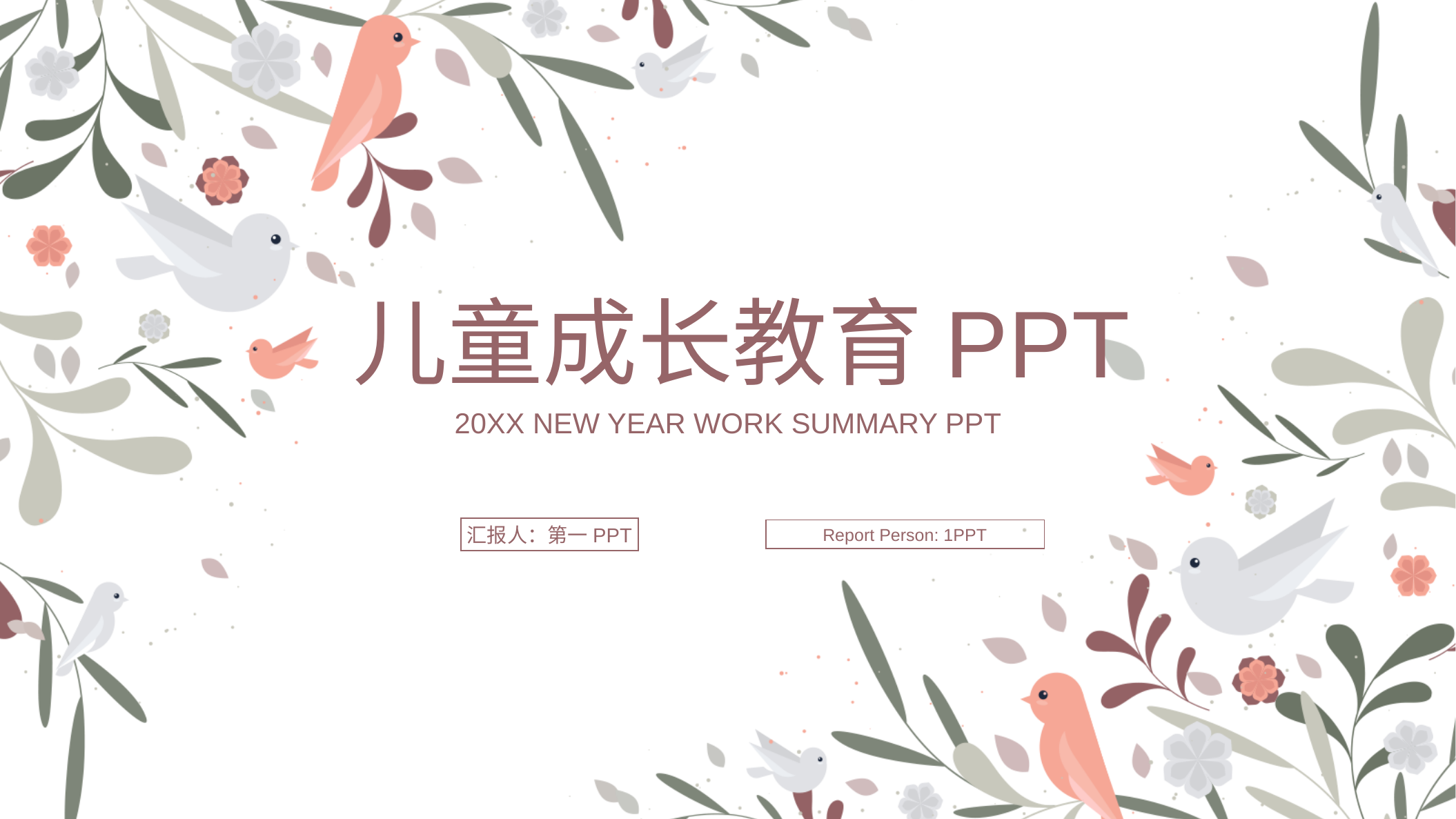

儿童成长教育PPT
20XX NEW YEAR WORK SUMMARY PPT
汇报人：第一PPT
Report Person: 1PPT